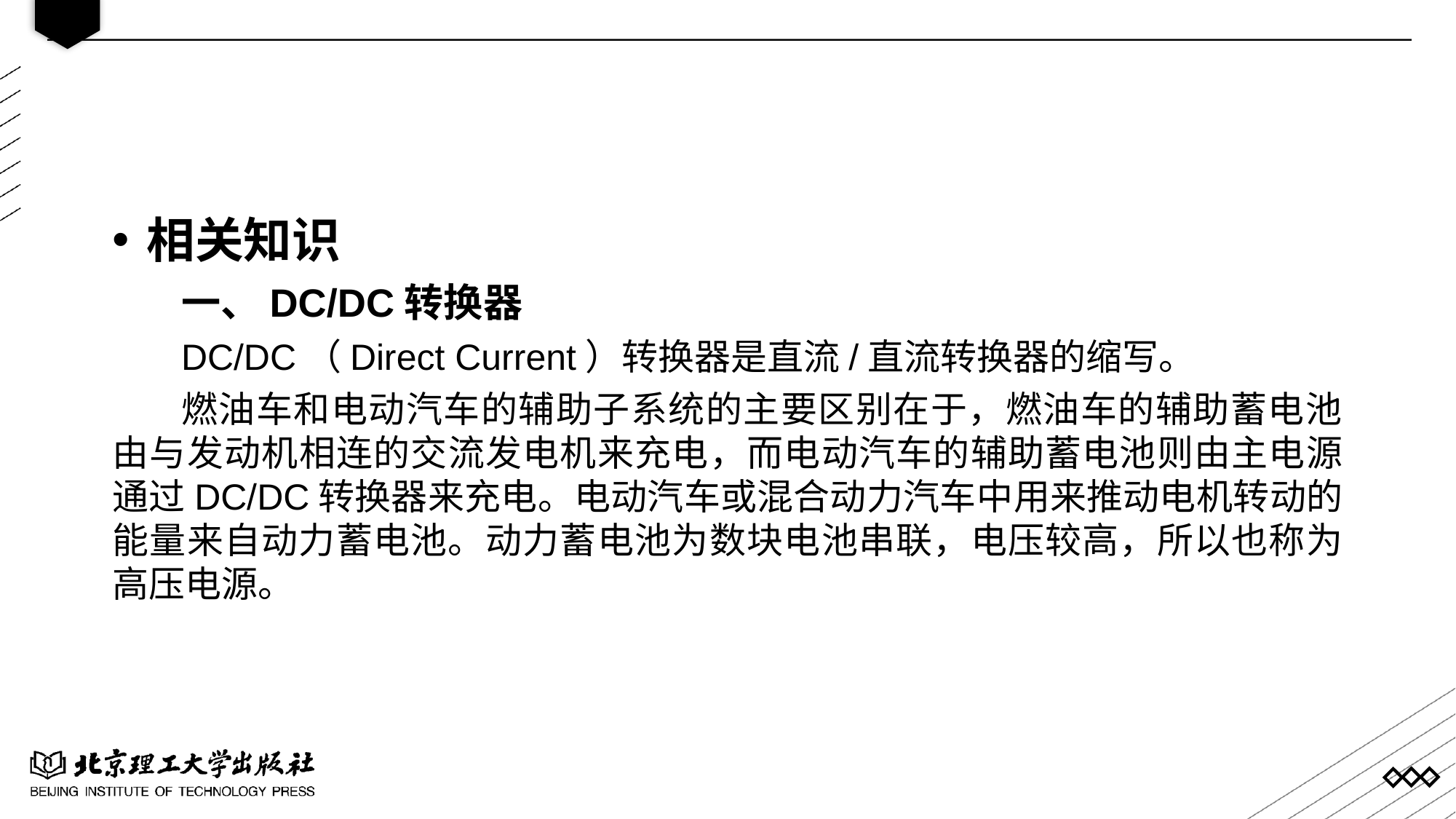

相关知识
一、DC/DC转换器
DC/DC（Direct Current）转换器是直流/直流转换器的缩写。
燃油车和电动汽车的辅助子系统的主要区别在于，燃油车的辅助蓄电池由与发动机相连的交流发电机来充电，而电动汽车的辅助蓄电池则由主电源通过DC/DC转换器来充电。电动汽车或混合动力汽车中用来推动电机转动的能量来自动力蓄电池。动力蓄电池为数块电池串联，电压较高，所以也称为高压电源。